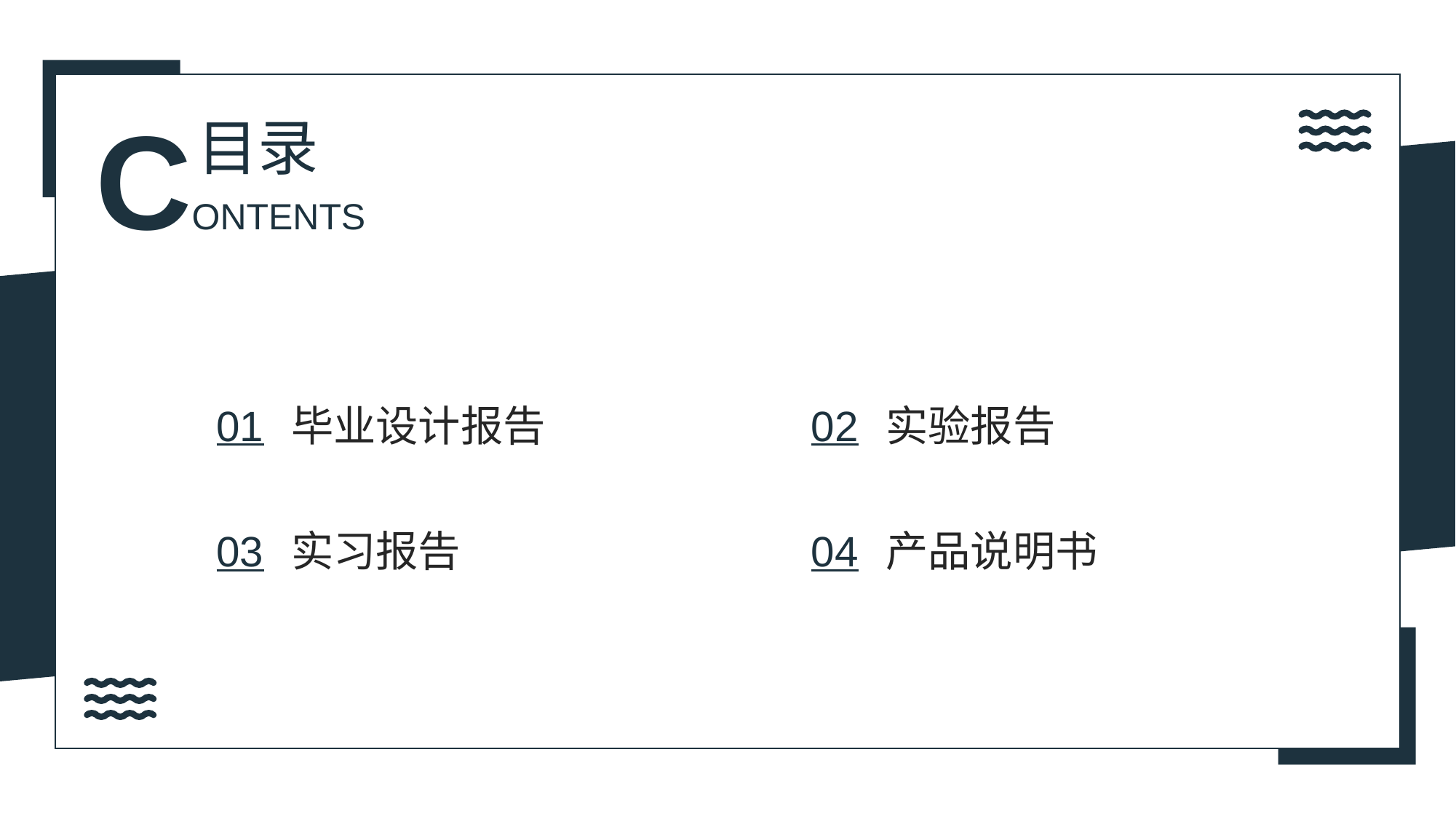

CONTENTS
目录

01
02
实验报告
毕业设计报告
实习报告
03
04
产品说明书